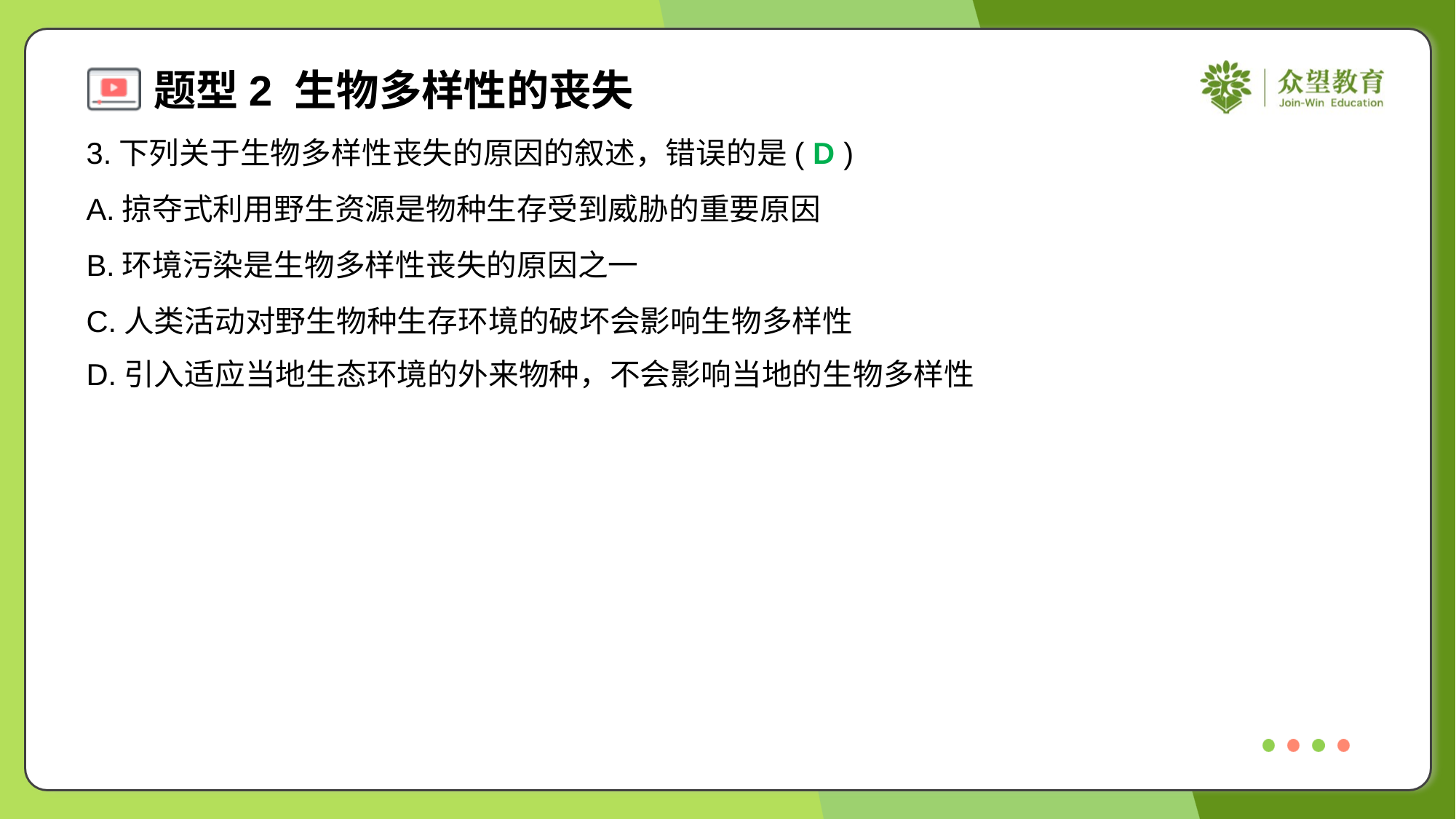

3.下列关于生物多样性丧失的原因的叙述，错误的是(     )
D
A.掠夺式利用野生资源是物种生存受到威胁的重要原因
B.环境污染是生物多样性丧失的原因之一
C.人类活动对野生物种生存环境的破坏会影响生物多样性
D.引入适应当地生态环境的外来物种，不会影响当地的生物多样性